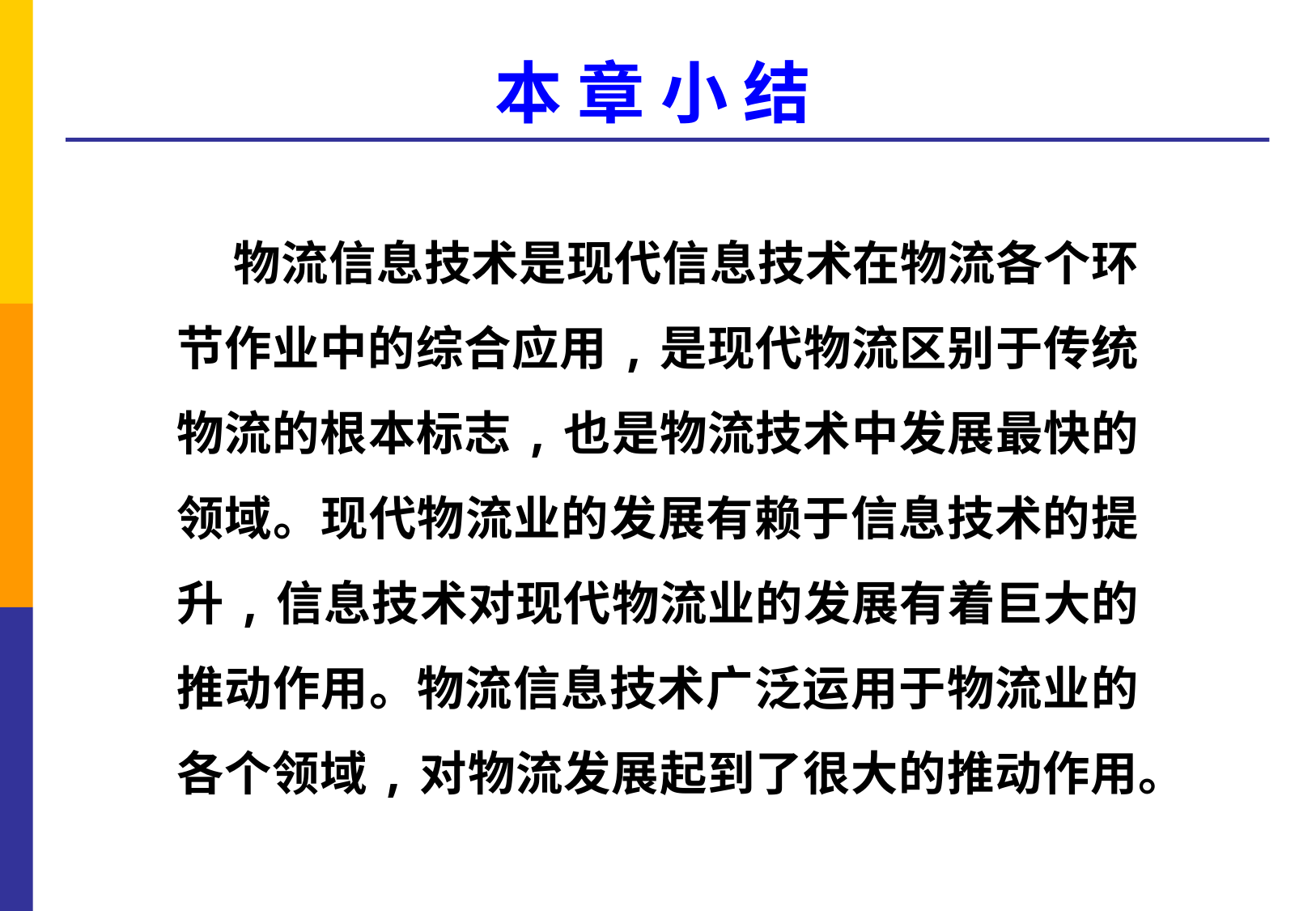

本 章 小 结
    物流信息技术是现代信息技术在物流各个环节作业中的综合应用,是现代物流区别于传统物流的根本标志,也是物流技术中发展最快的领域。现代物流业的发展有赖于信息技术的提升,信息技术对现代物流业的发展有着巨大的推动作用。物流信息技术广泛运用于物流业的各个领域,对物流发展起到了很大的推动作用。